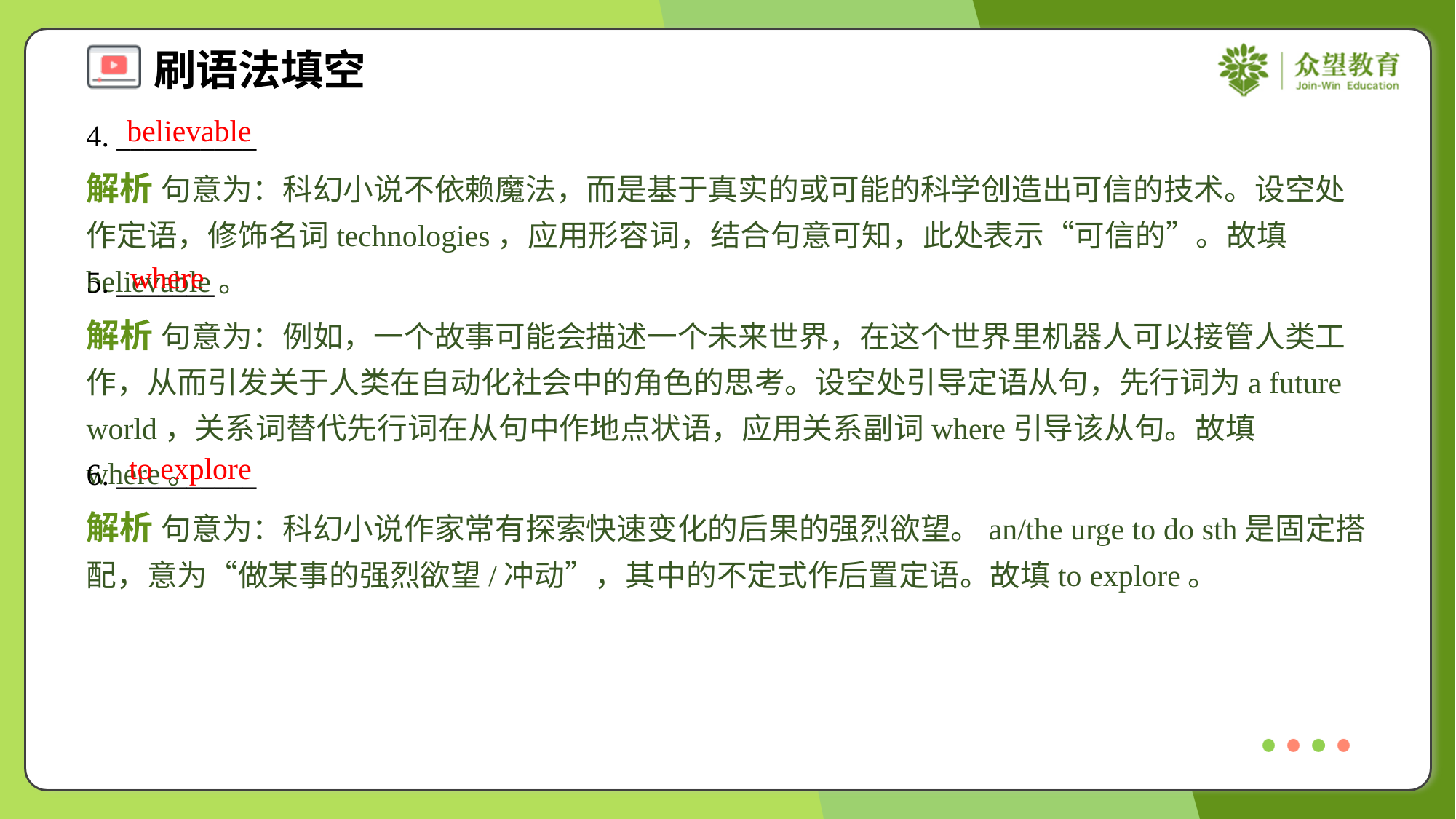

believable
4. __________
解析 句意为：科幻小说不依赖魔法，而是基于真实的或可能的科学创造出可信的技术。设空处作定语，修饰名词technologies，应用形容词，结合句意可知，此处表示“可信的”。故填believable。
where
5. _______
解析 句意为：例如，一个故事可能会描述一个未来世界，在这个世界里机器人可以接管人类工作，从而引发关于人类在自动化社会中的角色的思考。设空处引导定语从句，先行词为a future world，关系词替代先行词在从句中作地点状语，应用关系副词where引导该从句。故填where。
to explore
6. __________
解析 句意为：科幻小说作家常有探索快速变化的后果的强烈欲望。an/the urge to do sth是固定搭配，意为“做某事的强烈欲望/冲动”，其中的不定式作后置定语。故填to explore。